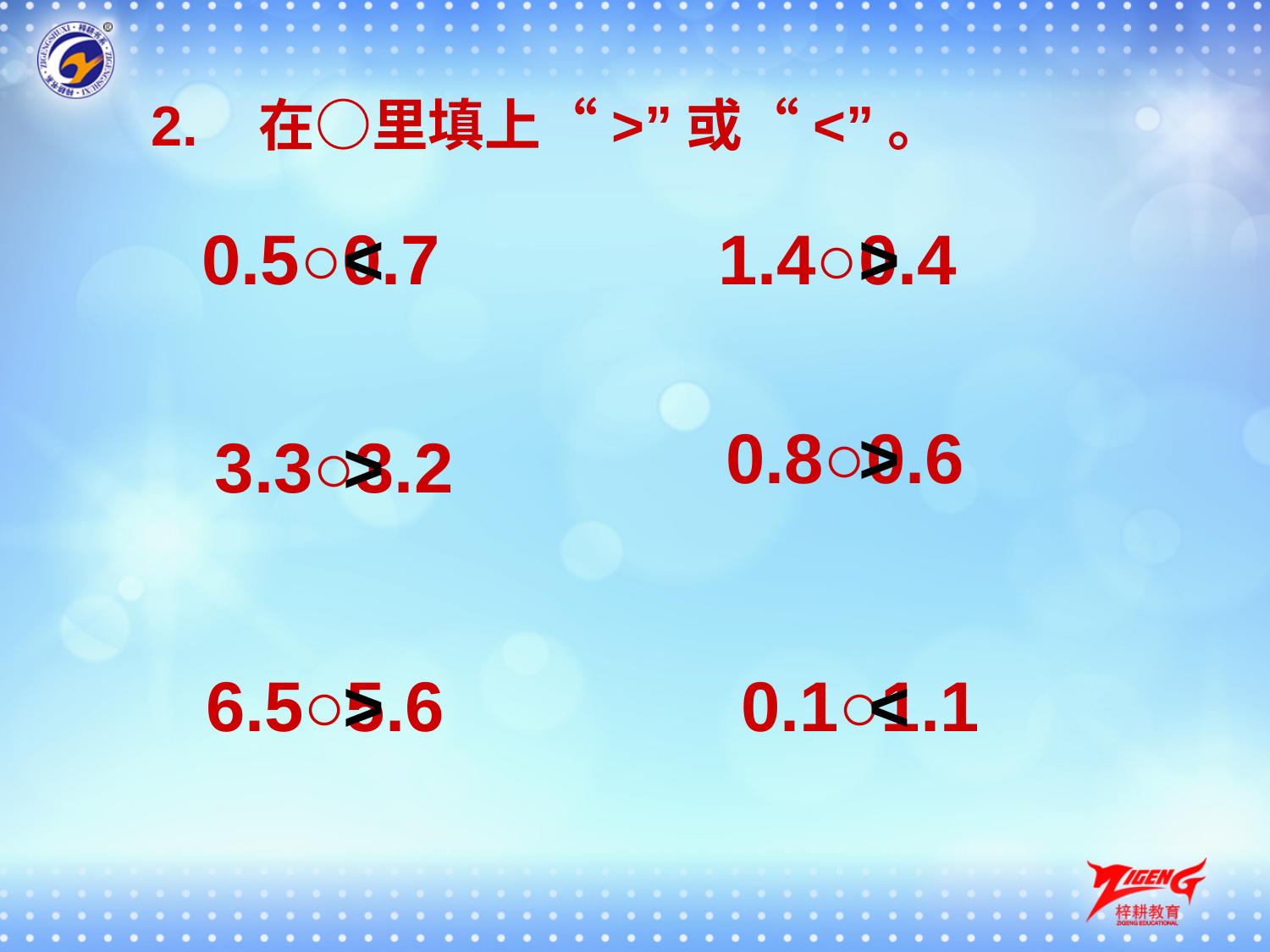

2.   在○里填上“>”或“<”。
0.5○0.7
<
1.4○0.4
>
0.8○0.6
>
3.3○3.2
>
6.5○5.6
>
0.1○1.1
<